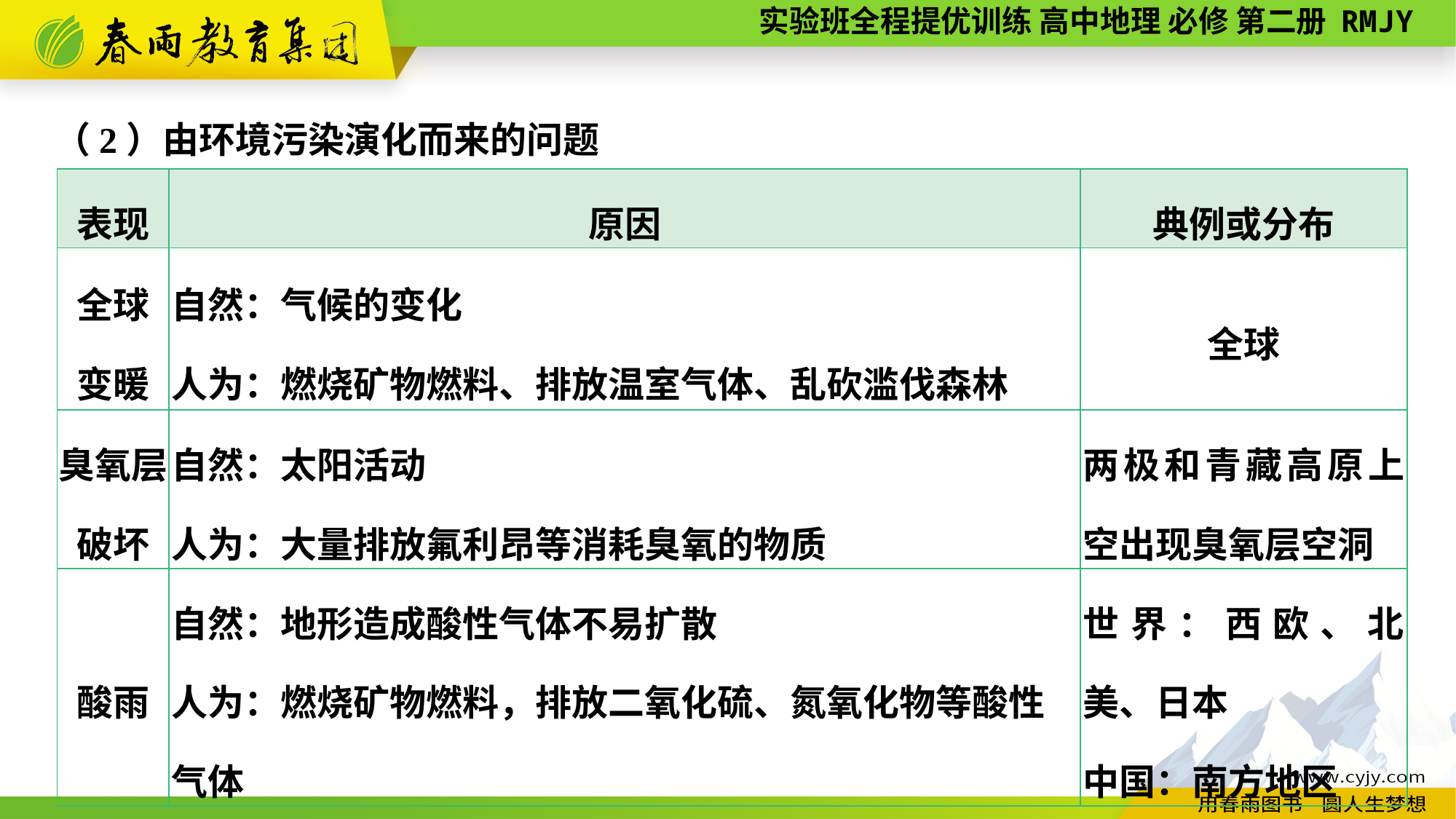

（2）由环境污染演化而来的问题
| 表现 | 原因 | 典例或分布 |
| --- | --- | --- |
| 全球 变暖 | 自然：气候的变化 人为：燃烧矿物燃料、排放温室气体、乱砍滥伐森林 | 全球 |
| 臭氧层 破坏 | 自然：太阳活动 人为：大量排放氟利昂等消耗臭氧的物质 | 两极和青藏高原上空出现臭氧层空洞 |
| 酸雨 | 自然：地形造成酸性气体不易扩散 人为：燃烧矿物燃料，排放二氧化硫、氮氧化物等酸性气体 | 世界：西欧、北美、日本 中国：南方地区 |